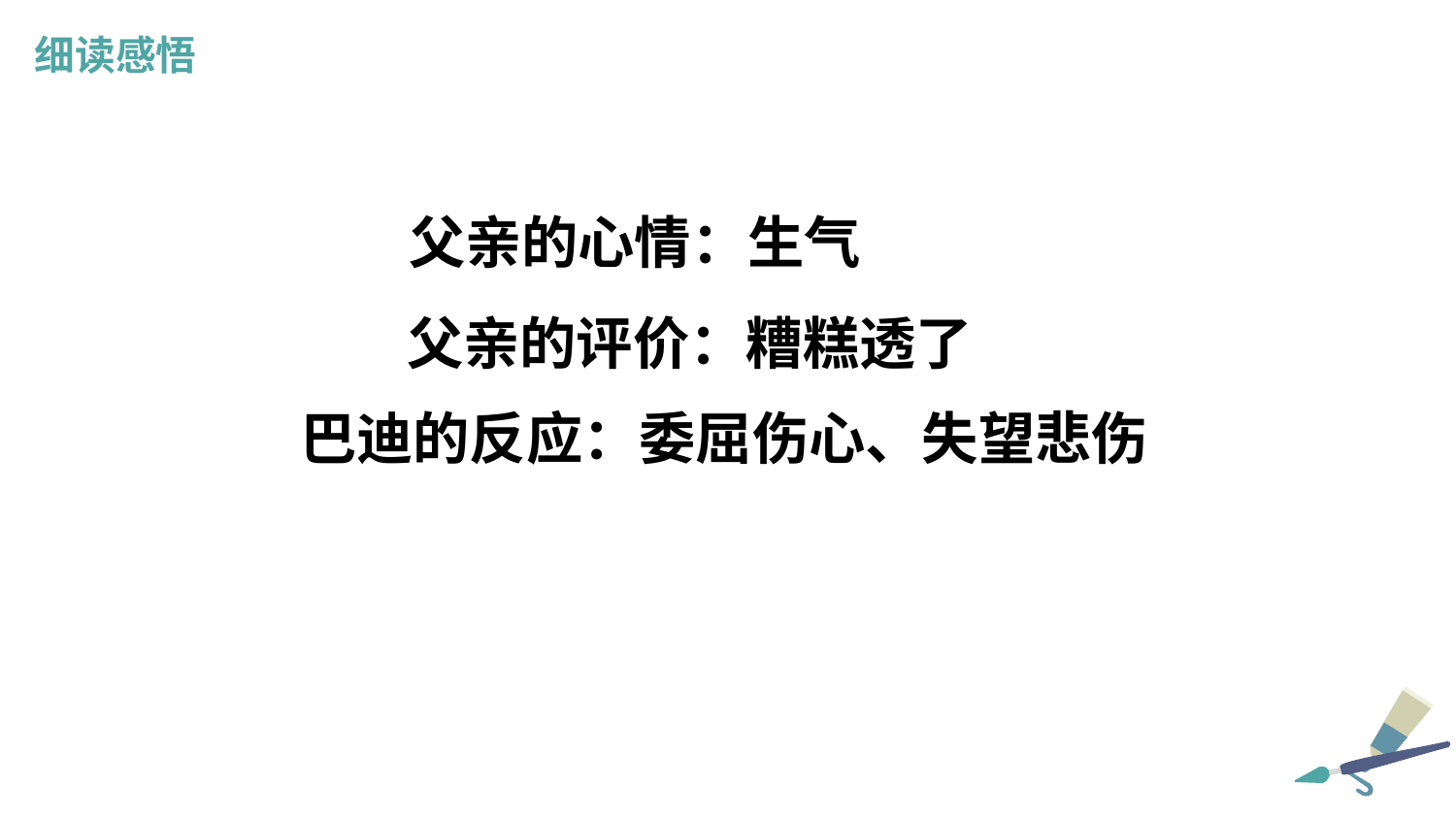

细读感悟
父亲的心情：生气
父亲的评价：糟糕透了
巴迪的反应：委屈伤心、失望悲伤